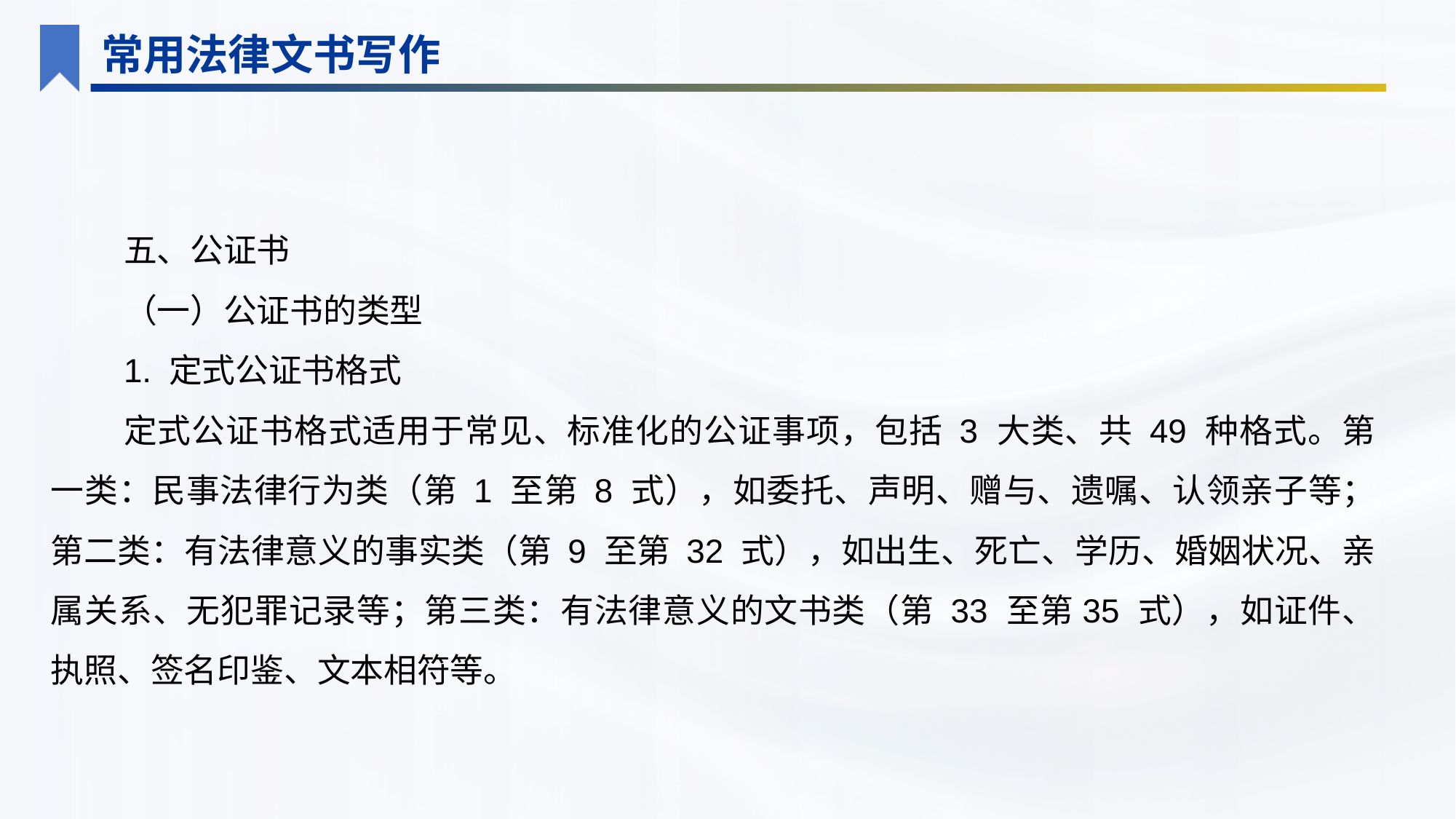

常用法律文书写作
五、公证书
（一）公证书的类型
1. 定式公证书格式
定式公证书格式适用于常见、标准化的公证事项，包括 3 大类、共 49 种格式。第一类：民事法律行为类（第 1 至第 8 式），如委托、声明、赠与、遗嘱、认领亲子等；第二类：有法律意义的事实类（第 9 至第 32 式），如出生、死亡、学历、婚姻状况、亲属关系、无犯罪记录等；第三类：有法律意义的文书类（第 33 至第35 式），如证件、执照、签名印鉴、文本相符等。